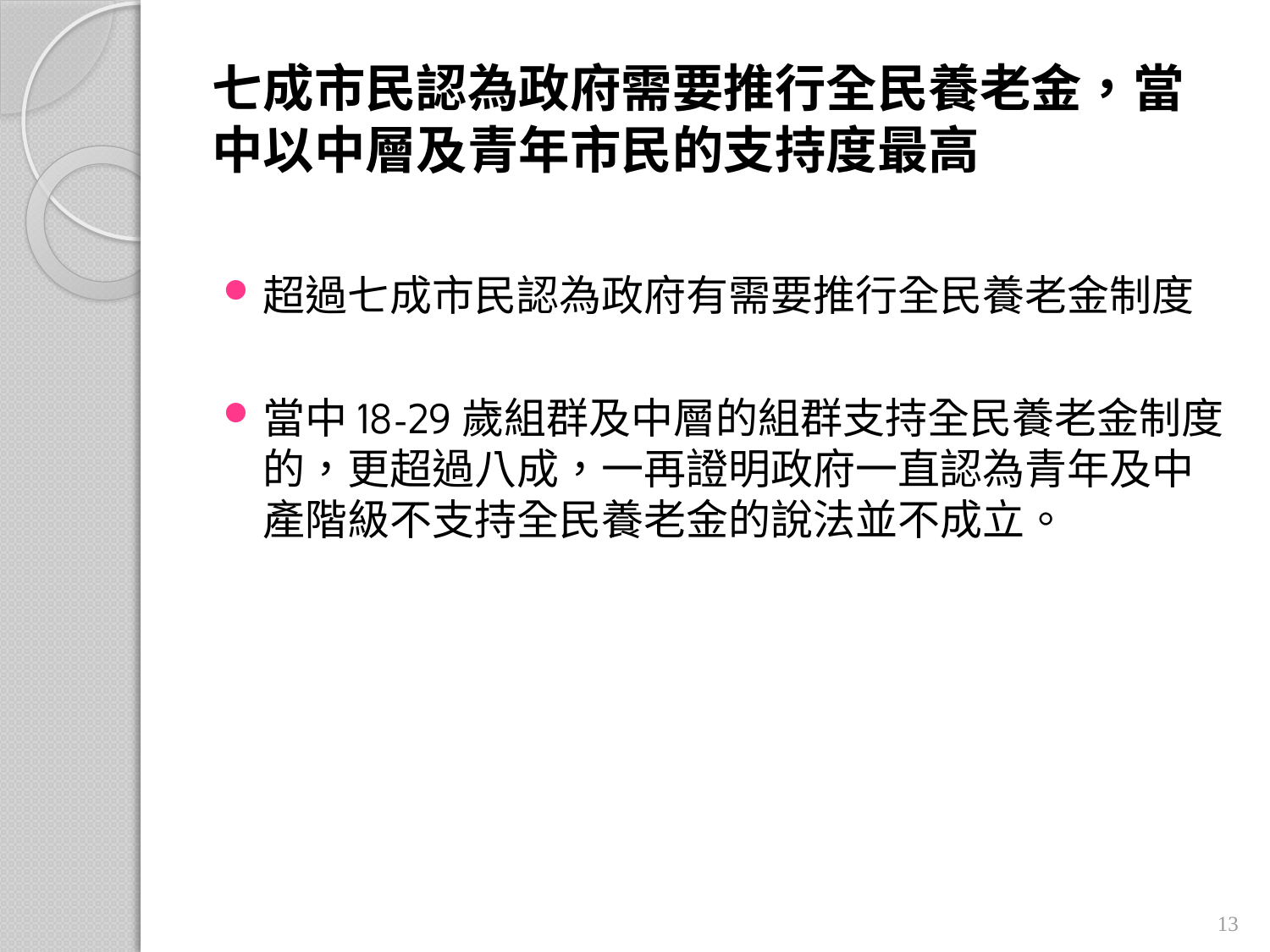

# 七成市民認為政府需要推行全民養老金，當中以中層及青年市民的支持度最高

超過七成市民認為政府有需要推行全民養老金制度

當中18-29歲組群及中層的組群支持全民養老金制度的，更超過八成，一再證明政府一直認為青年及中產階級不支持全民養老金的說法並不成立。

13